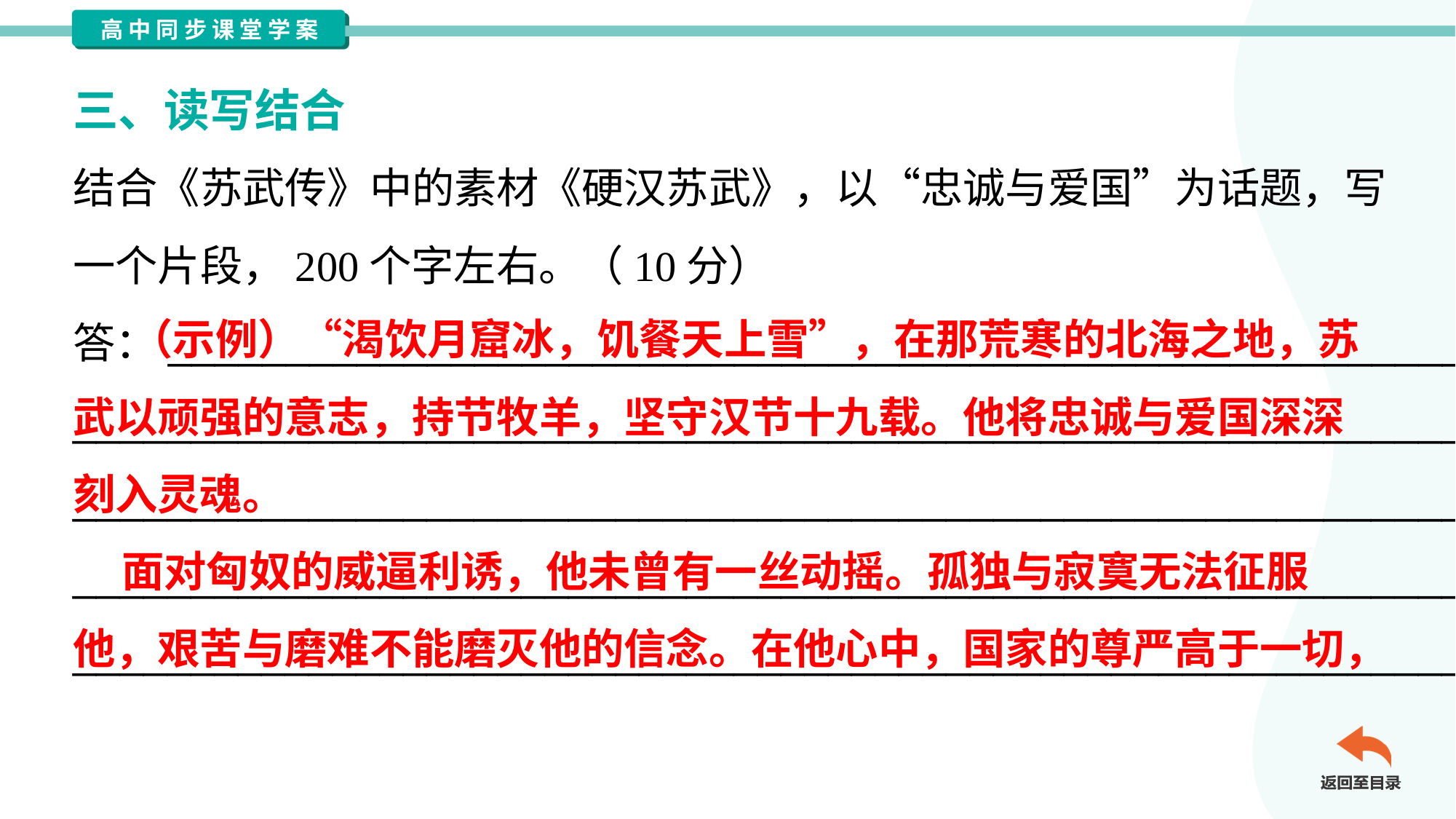

三、读写结合
结合《苏武传》中的素材《硬汉苏武》，以“忠诚与爱国”为话题，写
一个片段，200个字左右。（10分）
答：_________________________________________________________
_____________________________________________________________
_____________________________________________________________
_____________________________________________________________
_____________________________________________________________
     （示例）“渴饮月窟冰，饥餐天上雪”，在那荒寒的北海之地，苏
武以顽强的意志，持节牧羊，坚守汉节十九载。他将忠诚与爱国深深
刻入灵魂。
    面对匈奴的威逼利诱，他未曾有一丝动摇。孤独与寂寞无法征服
他，艰苦与磨难不能磨灭他的信念。在他心中，国家的尊严高于一切，